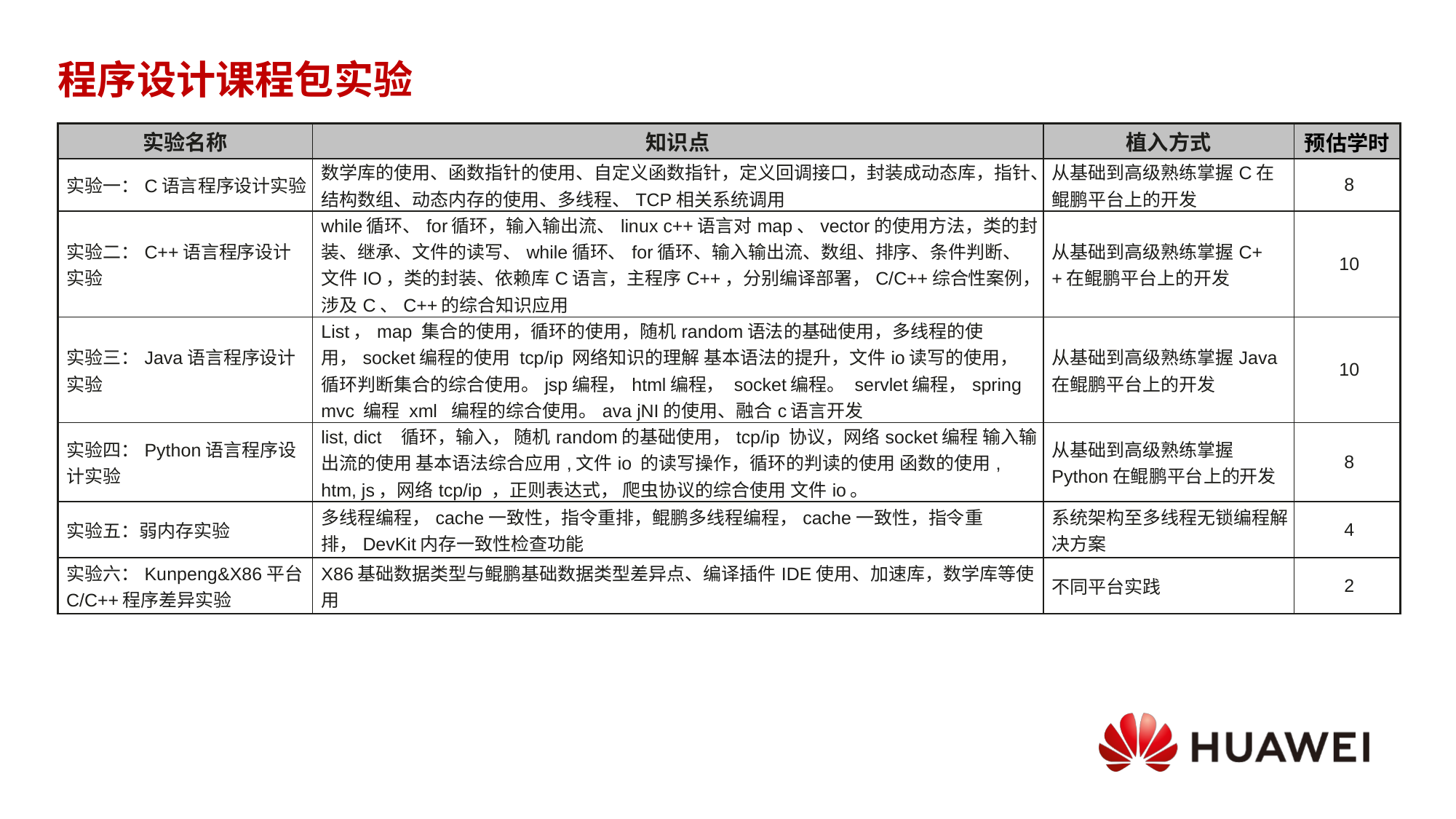

# 程序设计课程包实验
| 实验名称 | 知识点 | 植入方式 | 预估学时 |
| --- | --- | --- | --- |
| 实验一：C语言程序设计实验 | 数学库的使用、函数指针的使用、自定义函数指针，定义回调接口，封装成动态库，指针、结构数组、动态内存的使用、多线程、TCP相关系统调用 | 从基础到高级熟练掌握C在鲲鹏平台上的开发 | 8 |
| 实验二：C++语言程序设计实验 | while循环、for循环，输入输出流、linux c++语言对map、vector的使用方法，类的封装、继承、文件的读写、while循环、for循环、输入输出流、数组、排序、条件判断、文件IO，类的封装、依赖库C语言，主程序C++，分别编译部署，C/C++综合性案例，涉及C、C++的综合知识应用 | 从基础到高级熟练掌握C++在鲲鹏平台上的开发 | 10 |
| 实验三：Java语言程序设计实验 | List，map 集合的使用，循环的使用，随机random语法的基础使用，多线程的使用，socket编程的使用 tcp/ip 网络知识的理解 基本语法的提升，文件io读写的使用， 循环判断集合的综合使用。jsp编程，html编程， socket编程。 servlet编程，spring mvc 编程 xml 编程的综合使用。ava jNI的使用、融合c语言开发 | 从基础到高级熟练掌握Java在鲲鹏平台上的开发 | 10 |
| 实验四：Python语言程序设计实验 | list, dict 循环，输入， 随机random的基础使用，tcp/ip 协议，网络socket编程 输入输出流的使用 基本语法综合应用,文件io 的读写操作，循环的判读的使用 函数的使用, htm, js，网络tcp/ip ，正则表达式， 爬虫协议的综合使用 文件io。 | 从基础到高级熟练掌握Python在鲲鹏平台上的开发 | 8 |
| 实验五：弱内存实验 | 多线程编程，cache一致性，指令重排，鲲鹏多线程编程，cache一致性，指令重排，DevKit内存一致性检查功能 | 系统架构至多线程无锁编程解决方案 | 4 |
| 实验六：Kunpeng&X86平台C/C++程序差异实验 | X86基础数据类型与鲲鹏基础数据类型差异点、编译插件IDE使用、加速库，数学库等使用 | 不同平台实践 | 2 |